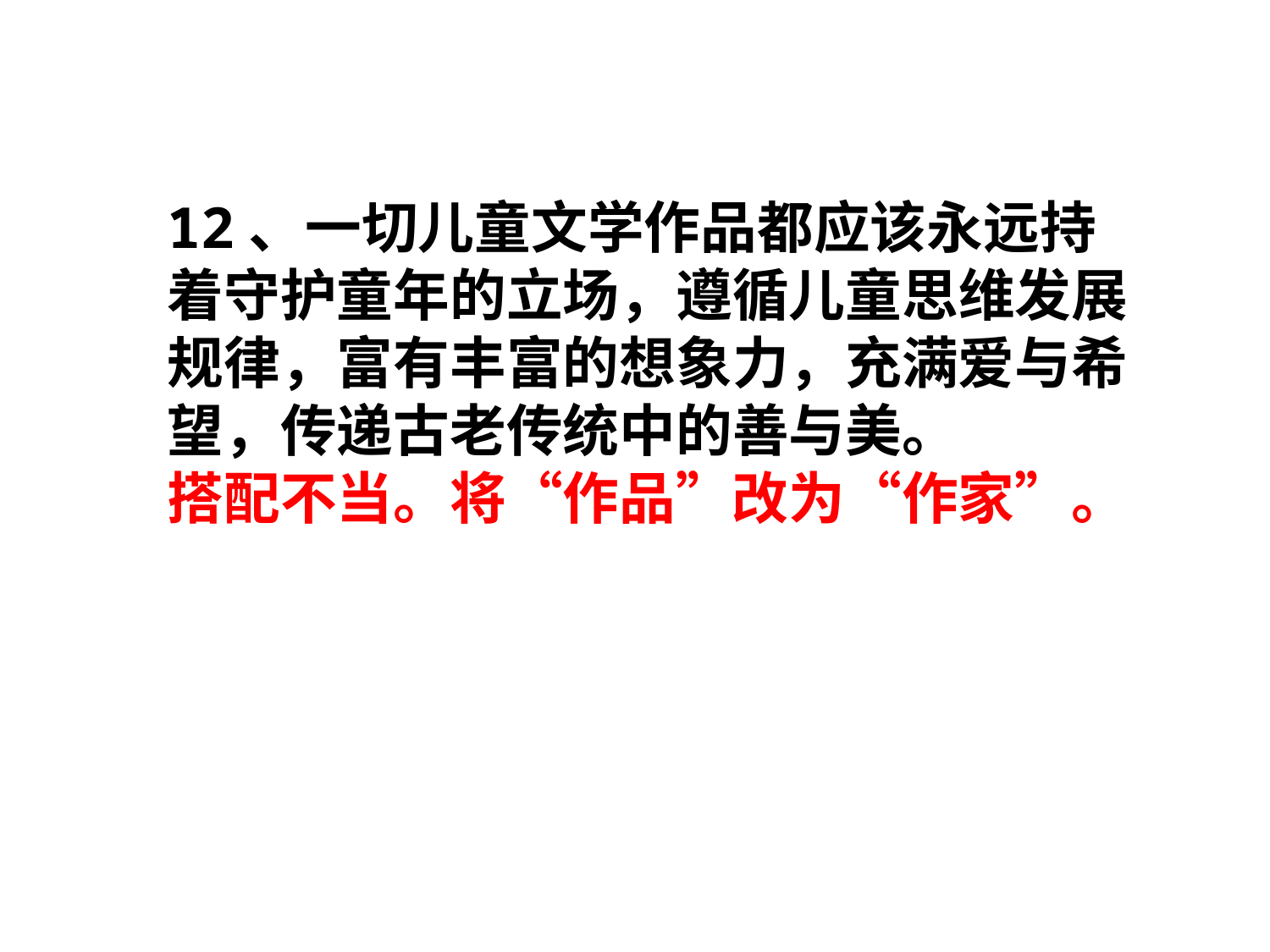

12、一切儿童文学作品都应该永远持着守护童年的立场，遵循儿童思维发展规律，富有丰富的想象力，充满爱与希望，传递古老传统中的善与美。
搭配不当。将“作品”改为“作家”。